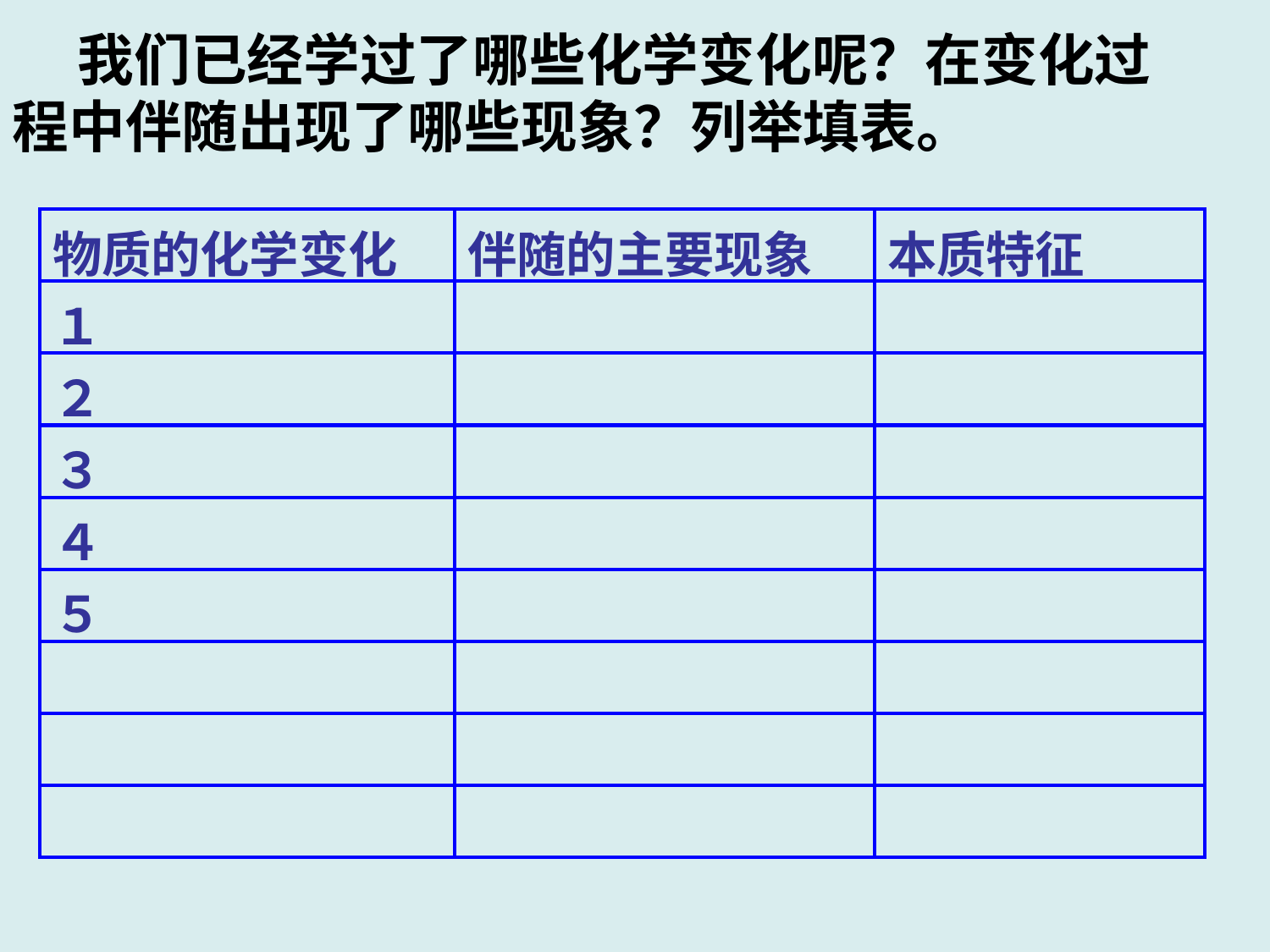

我们已经学过了哪些化学变化呢？在变化过程中伴随出现了哪些现象？列举填表。
| 物质的化学变化 | 伴随的主要现象 | 本质特征 |
| --- | --- | --- |
| １ |  |  |
| ２ |  |  |
| ３ |  |  |
| ４ |  |  |
| ５ |  |  |
|  |  |  |
|  |  |  |
|  |  |  |